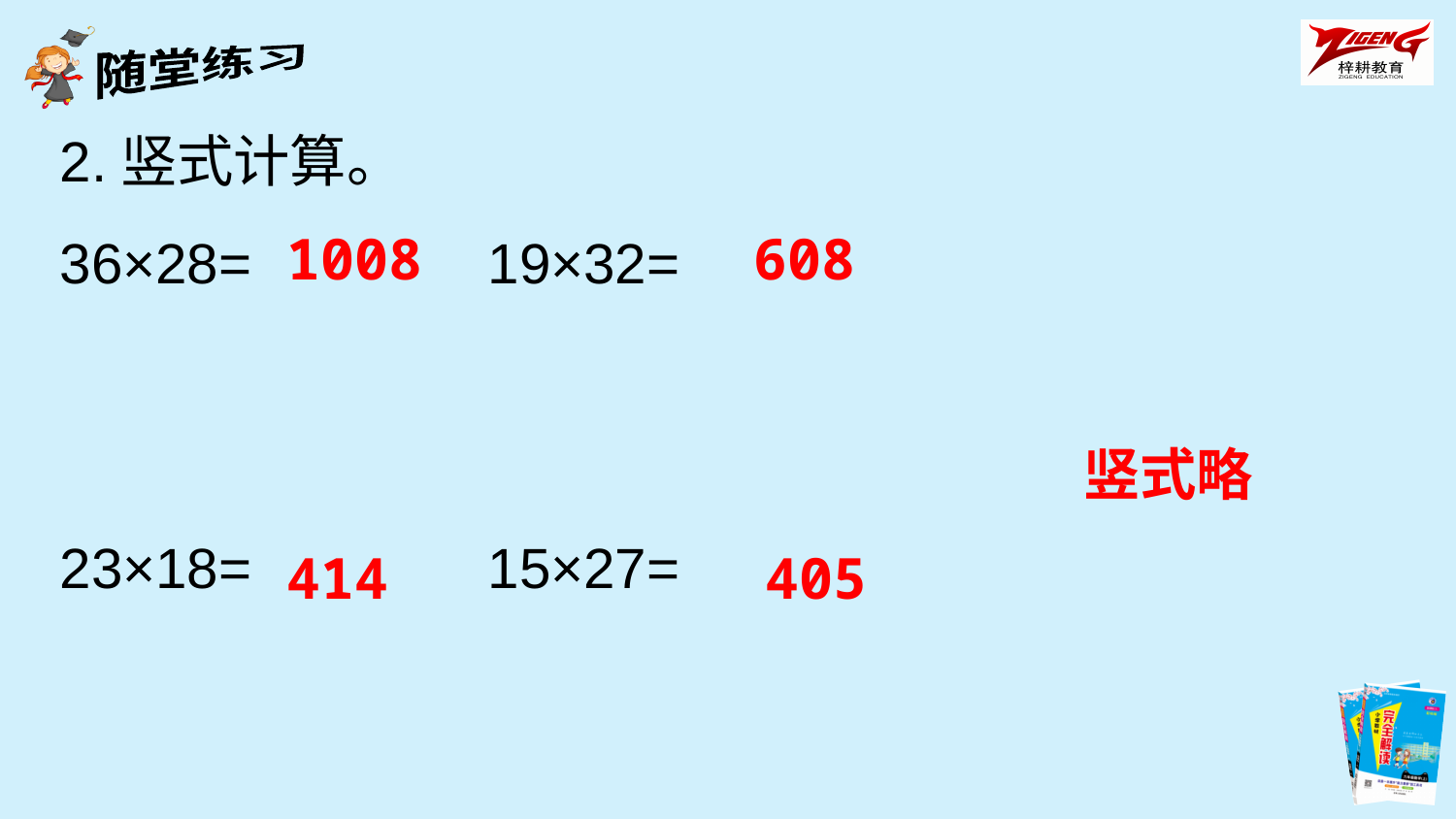

2.竖式计算。
36×28=               19×32=

23×18=               15×27=
1008
608
竖式略
414
405